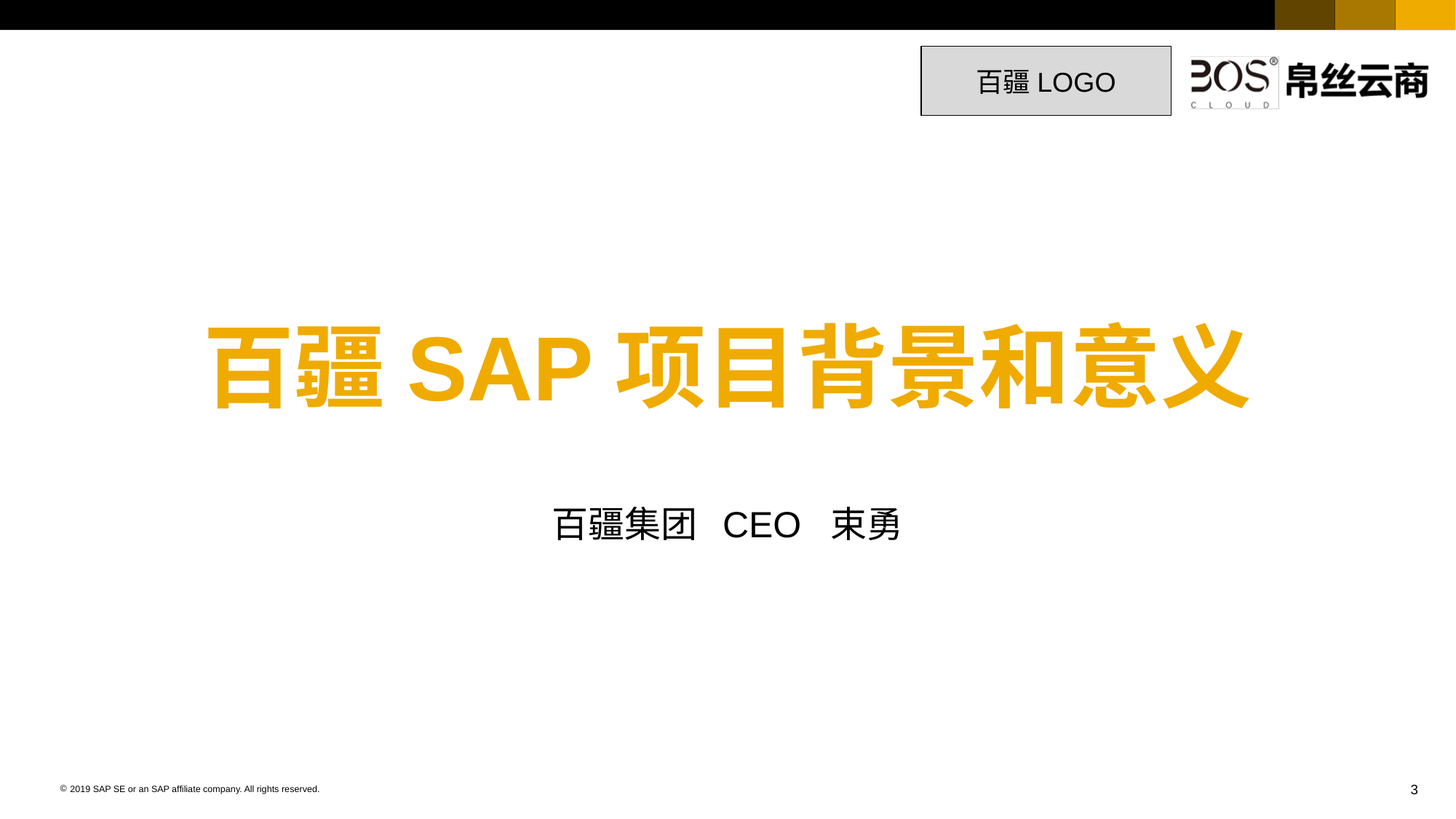

3
百疆LOGO
# 百疆SAP项目背景和意义

百疆集团  CEO  束勇